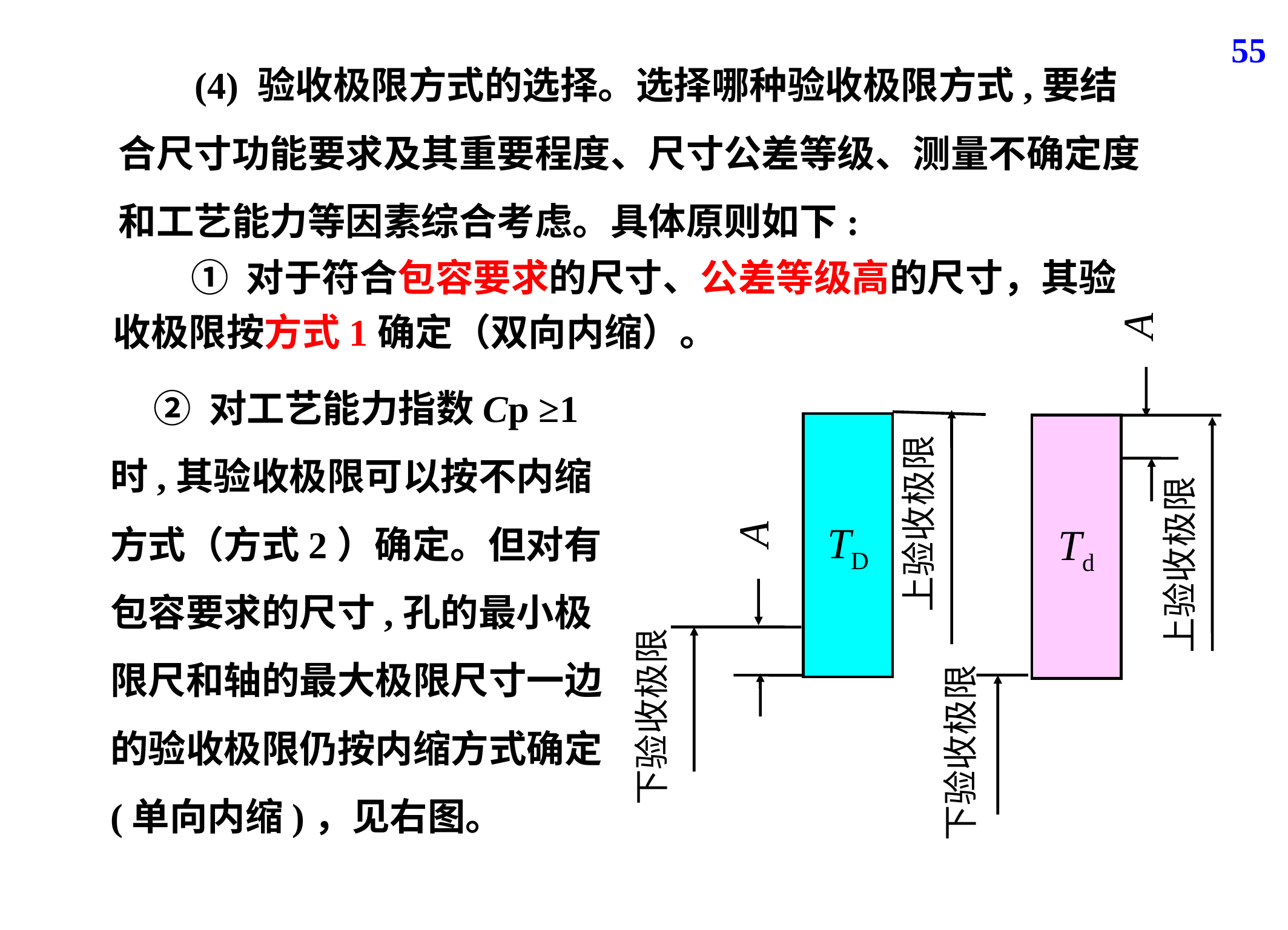

55
        (4) 验收极限方式的选择。选择哪种验收极限方式,要结合尺寸功能要求及其重要程度、尺寸公差等级、测量不确定度和工艺能力等因素综合考虑。具体原则如下:
         ① 对于符合包容要求的尺寸、公差等级高的尺寸，其验收极限按方式1确定（双向内缩）。
A

Td

上验收极限

下验收极限
     ② 对工艺能力指数Cp ≥1 时,其验收极限可以按不内缩方式（方式2）确定。但对有包容要求的尺寸,孔的最小极限尺和轴的最大极限尺寸一边的验收极限仍按内缩方式确定(单向内缩)，见右图。

TD
上验收极限
A

下验收极限